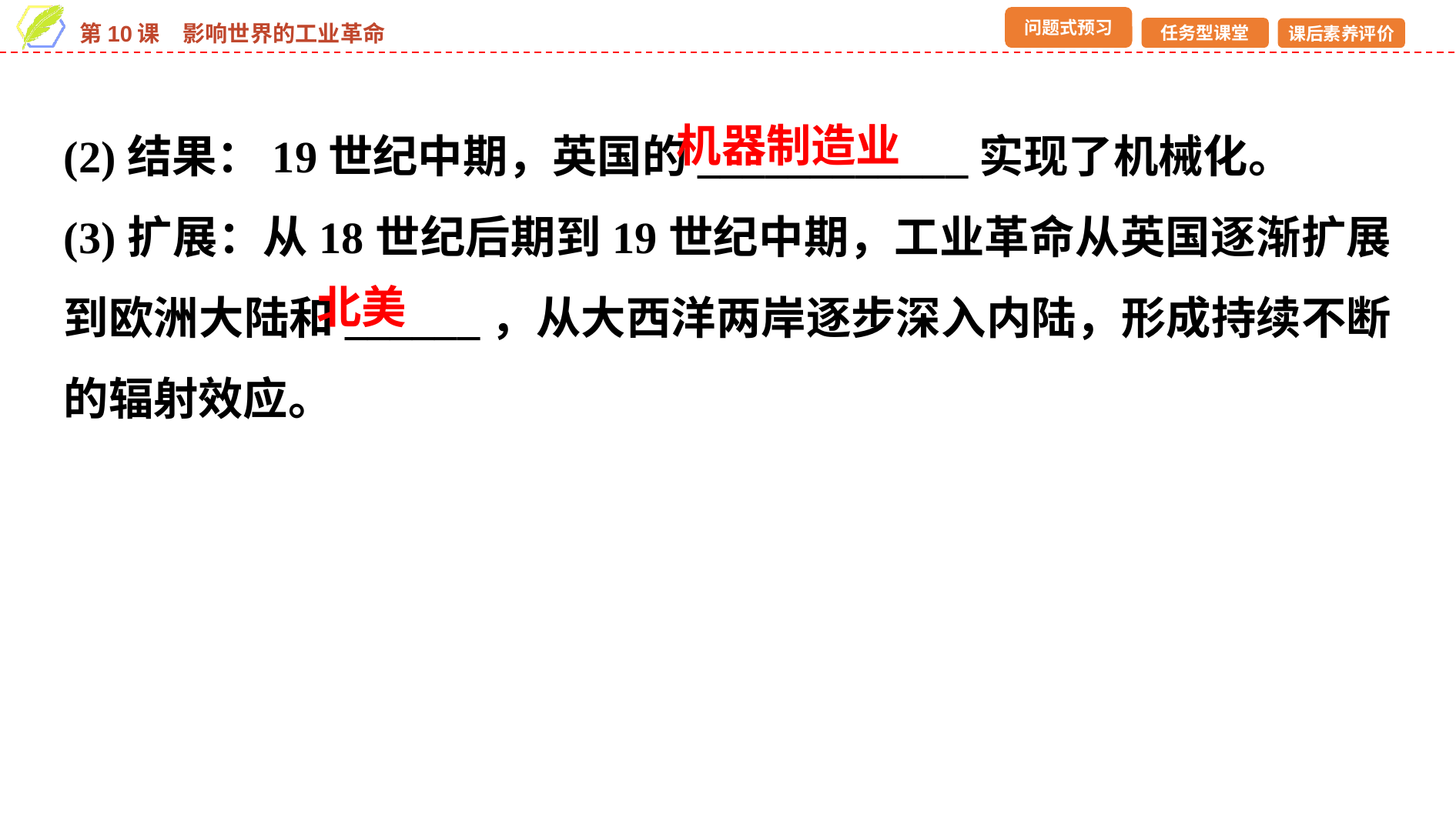

(2)结果：19世纪中期，英国的____________实现了机械化。
(3)扩展：从18世纪后期到19世纪中期，工业革命从英国逐渐扩展到欧洲大陆和______，从大西洋两岸逐步深入内陆，形成持续不断的辐射效应。
机器制造业
北美